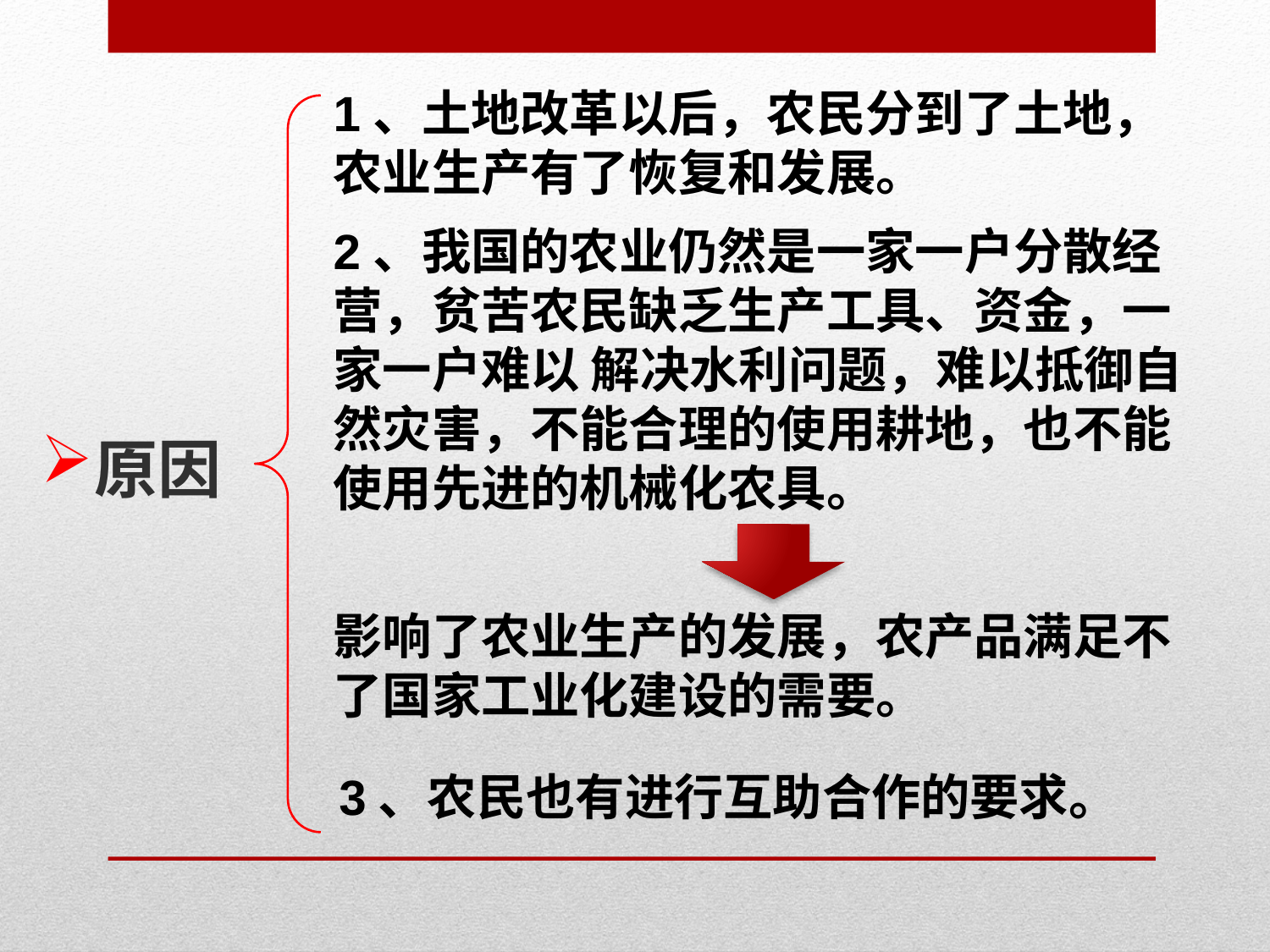

1、土地改革以后，农民分到了土地，农业生产有了恢复和发展。

2、我国的农业仍然是一家一户分散经营，贫苦农民缺乏生产工具、资金，一家一户难以 解决水利问题，难以抵御自然灾害，不能合理的使用耕地，也不能使用先进的机械化农具。
原因

影响了农业生产的发展，农产品满足不了国家工业化建设的需要。
3、农民也有进行互助合作的要求。